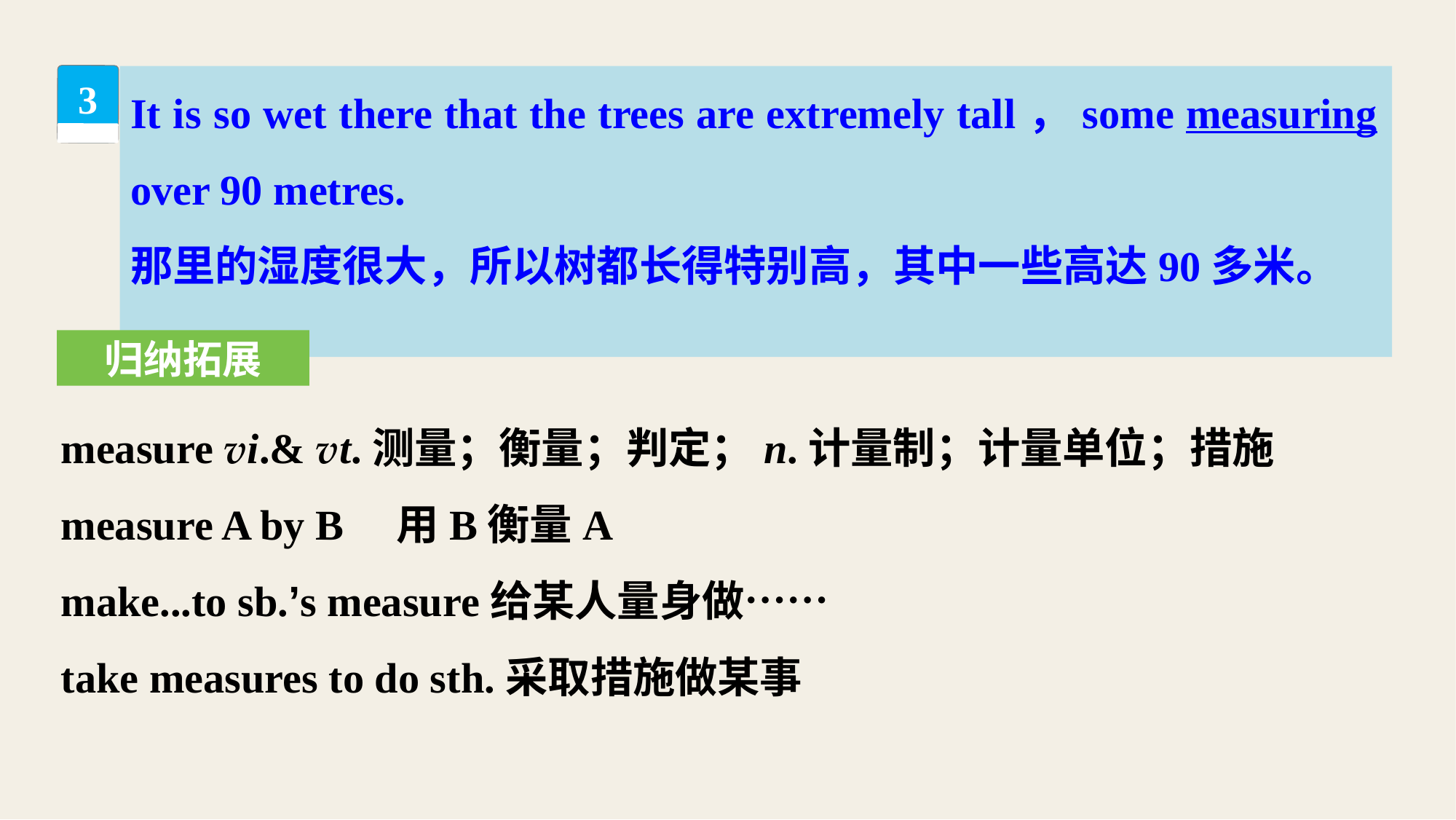

It is so wet there that the trees are extremely tall，some measuring over 90 metres.
那里的湿度很大，所以树都长得特别高，其中一些高达90多米。

3

归纳拓展
measure vi.& vt.测量；衡量；判定；n.计量制；计量单位；措施
measure A by B　用B衡量A
make...to sb.’s measure给某人量身做……
take measures to do sth.采取措施做某事